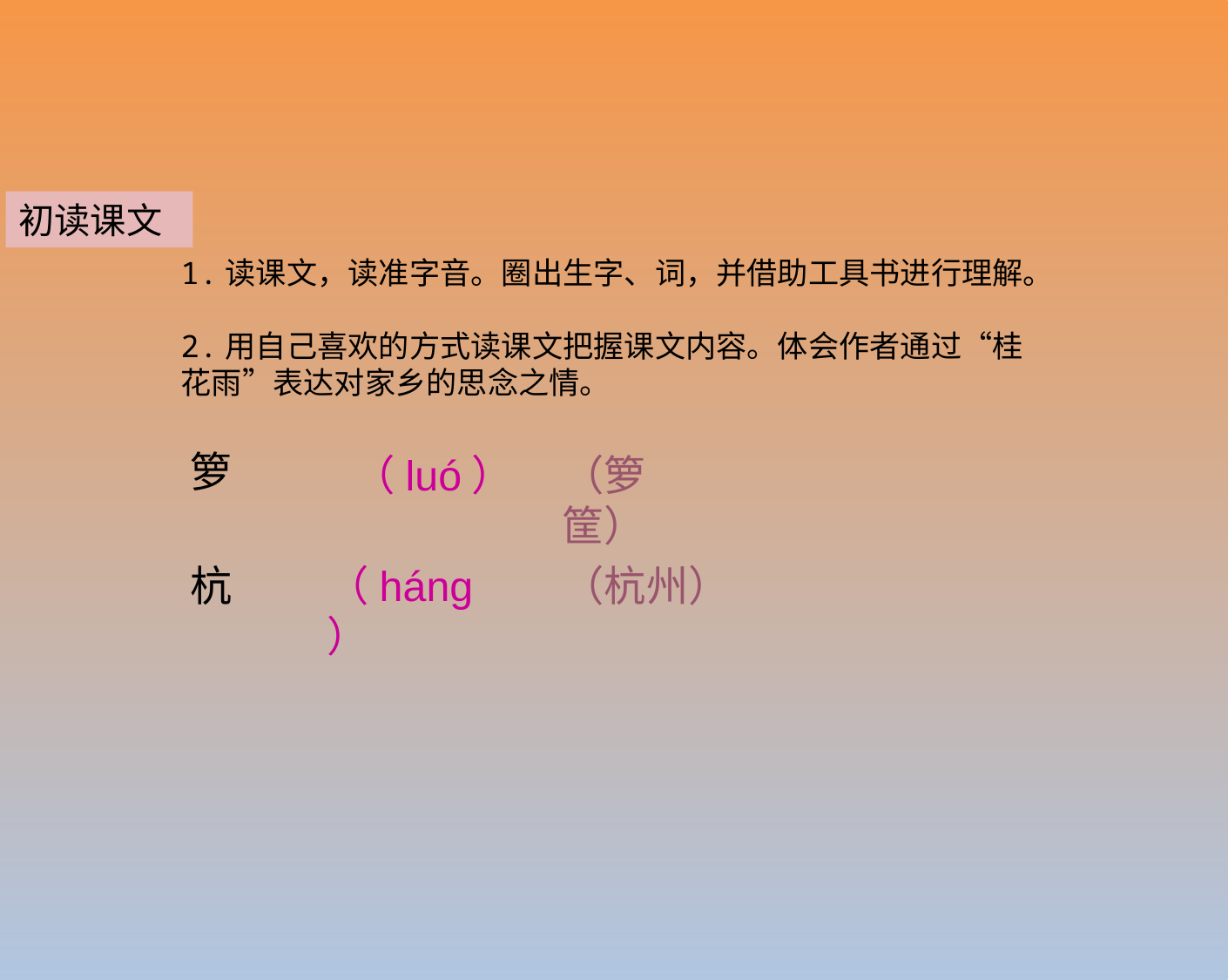

初读课文
1.读课文，读准字音。圈出生字、词，并借助工具书进行理解。

2.用自己喜欢的方式读课文把握课文内容。体会作者通过“桂花雨”表达对家乡的思念之情。
（luó）
箩

杭
（箩筐）
（háng）
（杭州）